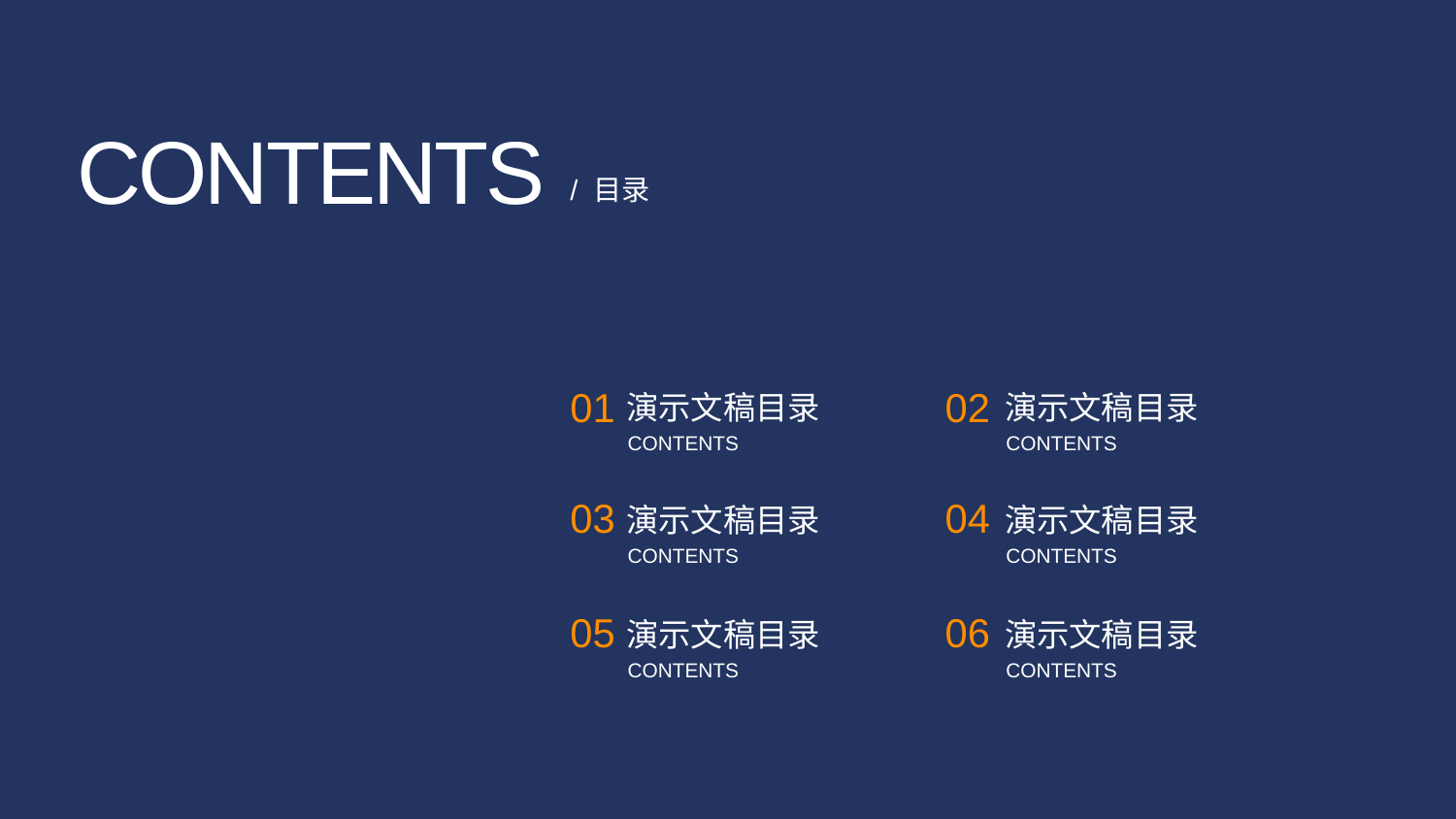

CONTENTS
/ 目录
01
02
演示文稿目录
演示文稿目录
CONTENTS
CONTENTS
03
04
演示文稿目录
演示文稿目录
CONTENTS
CONTENTS
05
06
演示文稿目录
演示文稿目录
CONTENTS
CONTENTS